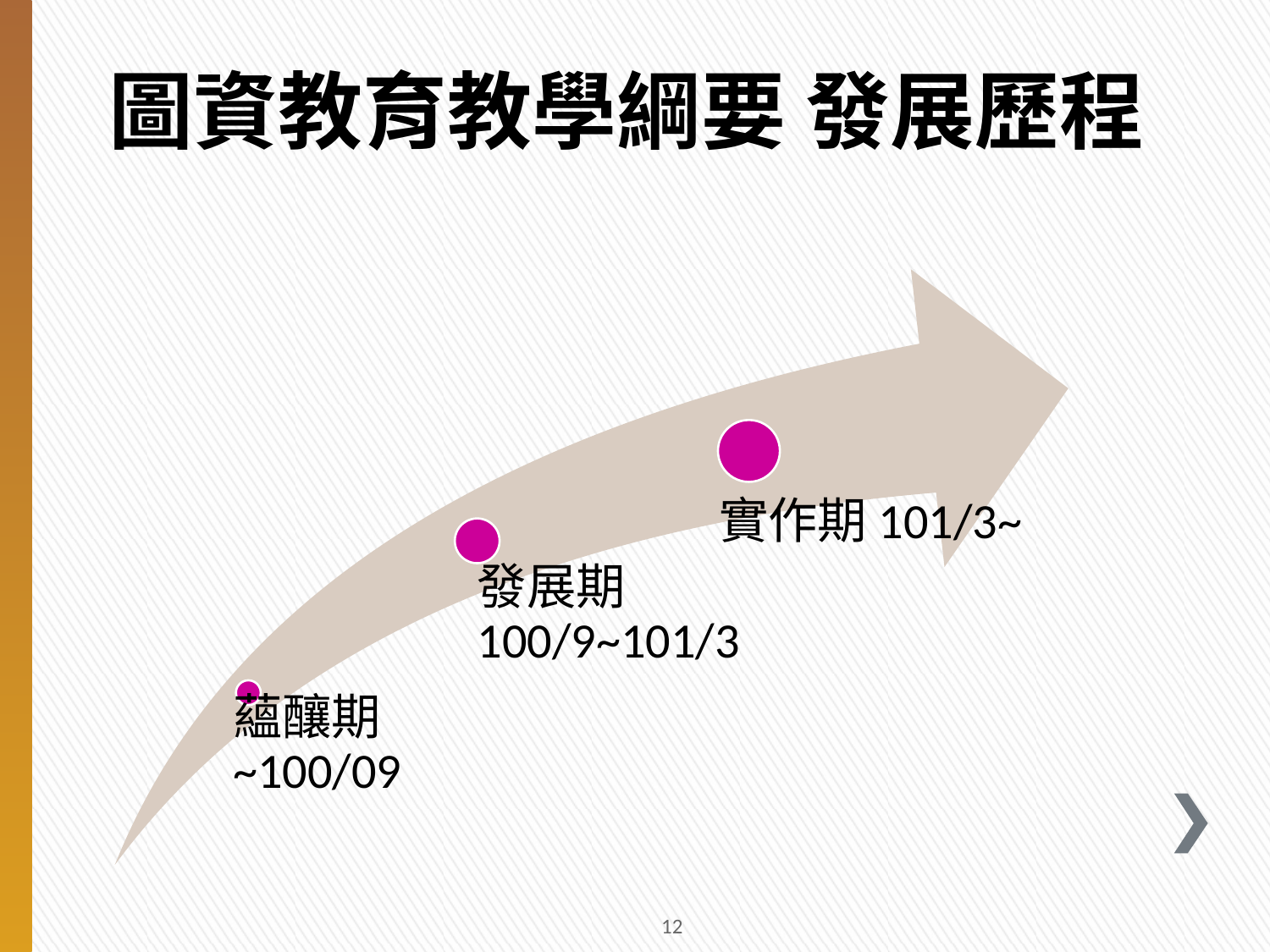

# 圖資教育教學綱要 發展歷程

蘊釀期~100/09
發展期100/9~101/3
實作期101/3~
12